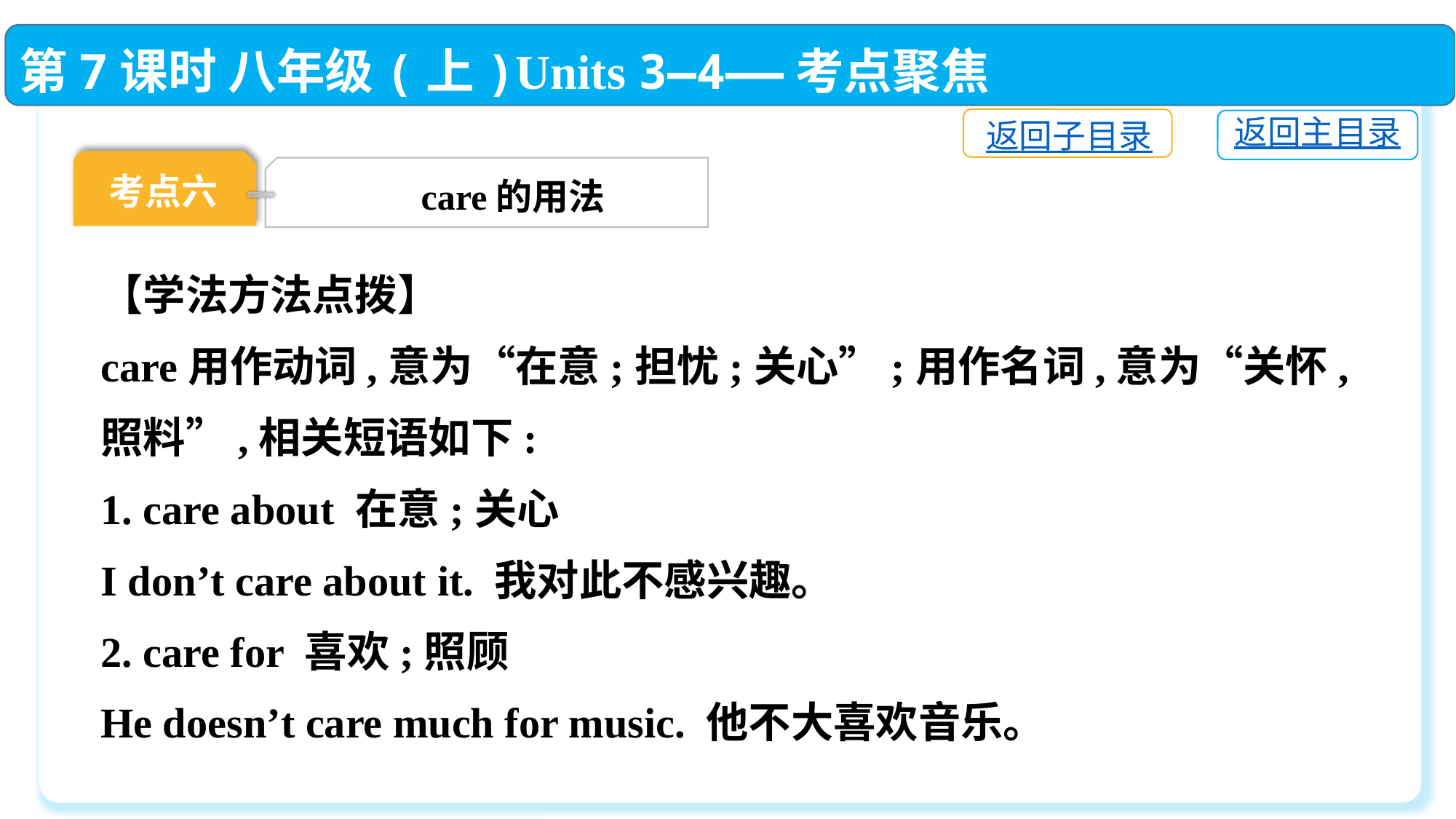

第7课时 八年级(上)Units 3—4——考点聚焦

返回子目录
返回主目录
考点六
care的用法

【学法方法点拨】
care用作动词,意为“在意;担忧;关心”;用作名词,意为“关怀,照料”,相关短语如下:
1. care about 在意;关心
I don’t care about it. 我对此不感兴趣。
2. care for 喜欢;照顾
He doesn’t care much for music. 他不大喜欢音乐。